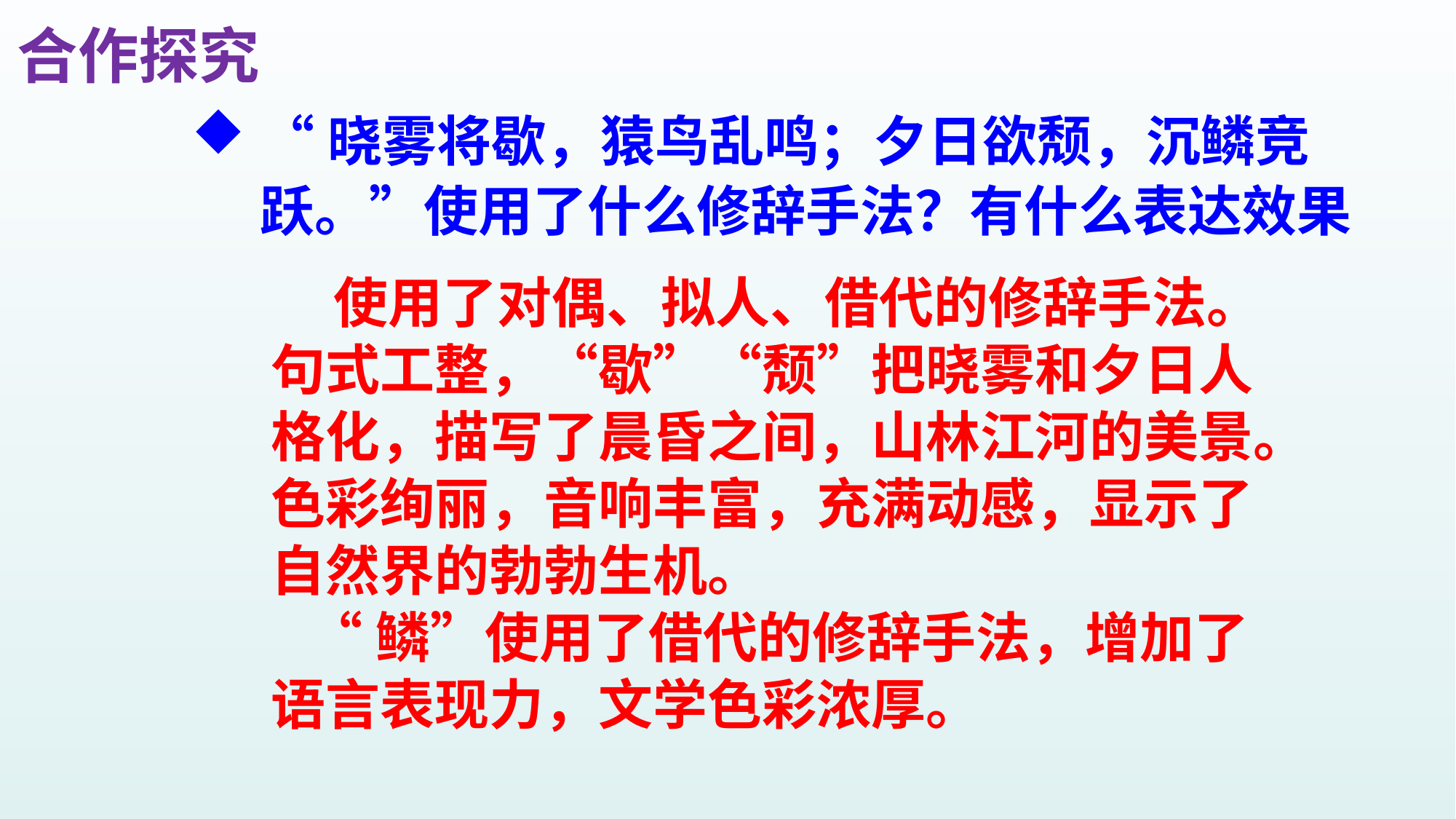

合作探究
“晓雾将歇，猿鸟乱鸣；夕日欲颓，沉鳞竞跃。”使用了什么修辞手法？有什么表达效果
    使用了对偶、拟人、借代的修辞手法。句式工整，“歇”“颓”把晓雾和夕日人格化，描写了晨昏之间，山林江河的美景。色彩绚丽，音响丰富，充满动感，显示了自然界的勃勃生机。
   “鳞”使用了借代的修辞手法，增加了语言表现力，文学色彩浓厚。